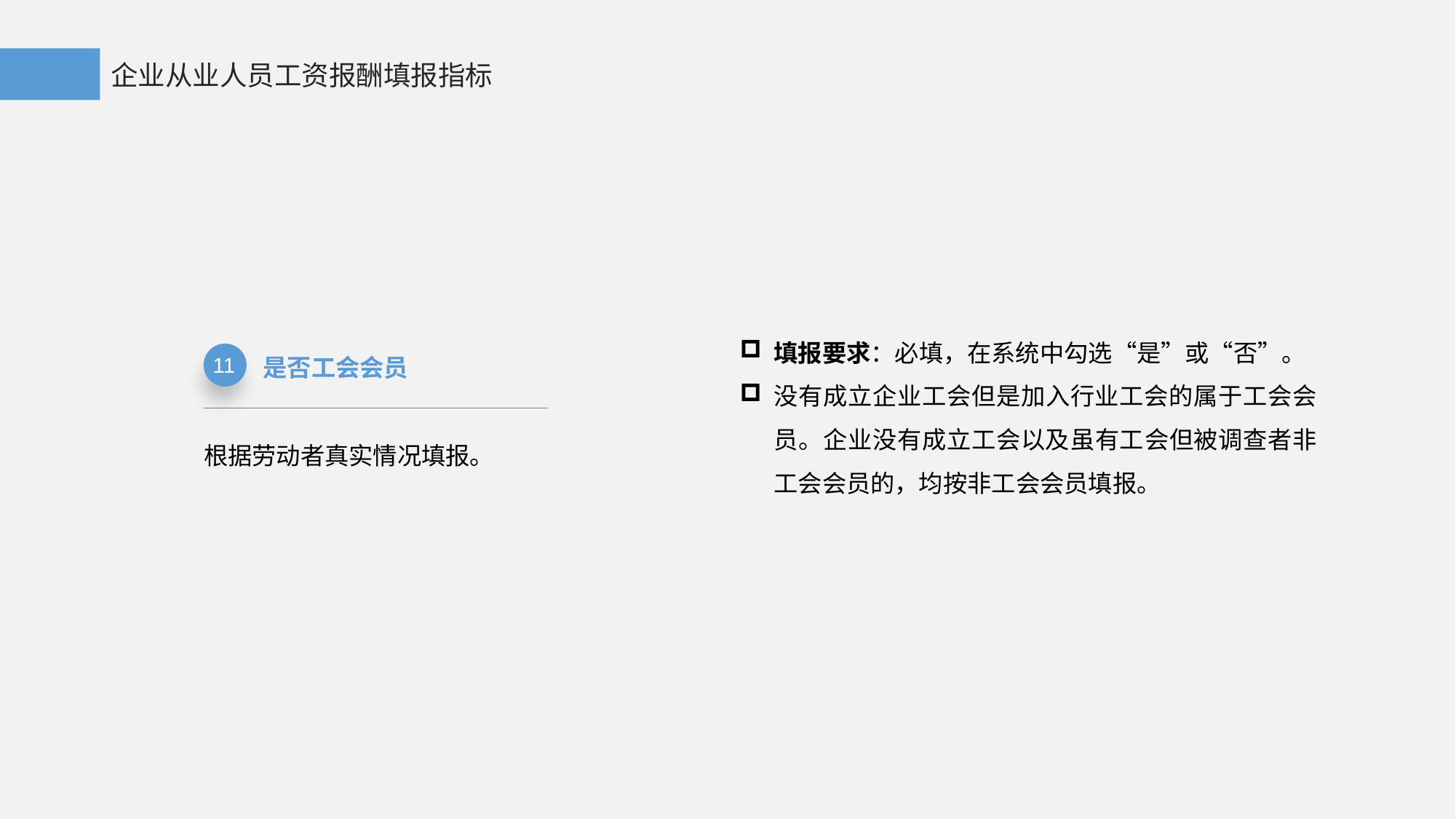

企业从业人员工资报酬填报指标
填报要求：必填，在系统中勾选“是”或“否”。
没有成立企业工会但是加入行业工会的属于工会会员。企业没有成立工会以及虽有工会但被调查者非工会会员的，均按非工会会员填报。

是否工会会员
11
根据劳动者真实情况填报。

48